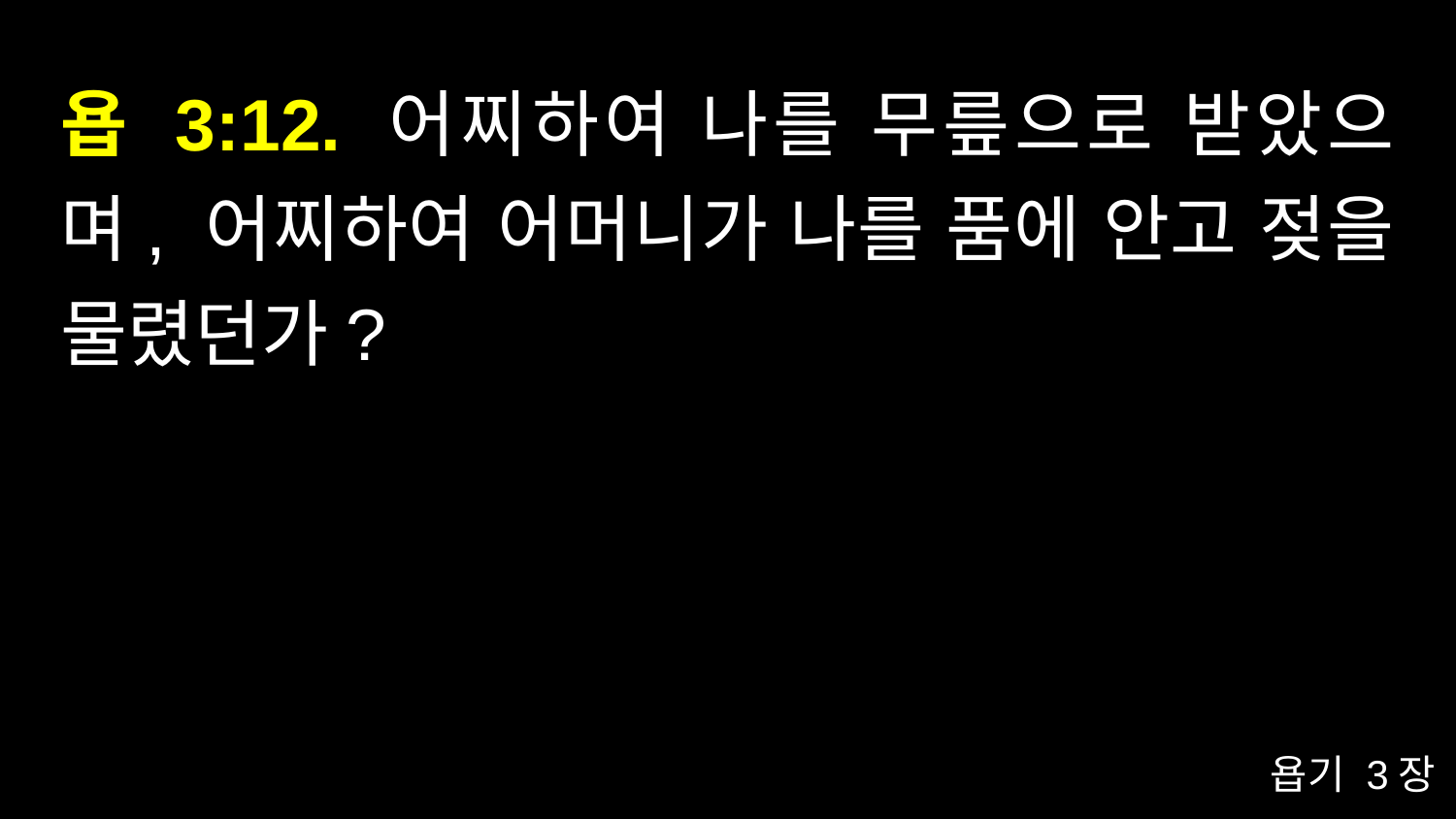

# 욥 3:12. 어찌하여 나를 무릎으로 받았으며, 어찌하여 어머니가 나를 품에 안고 젖을 물렸던가?
욥기 3장